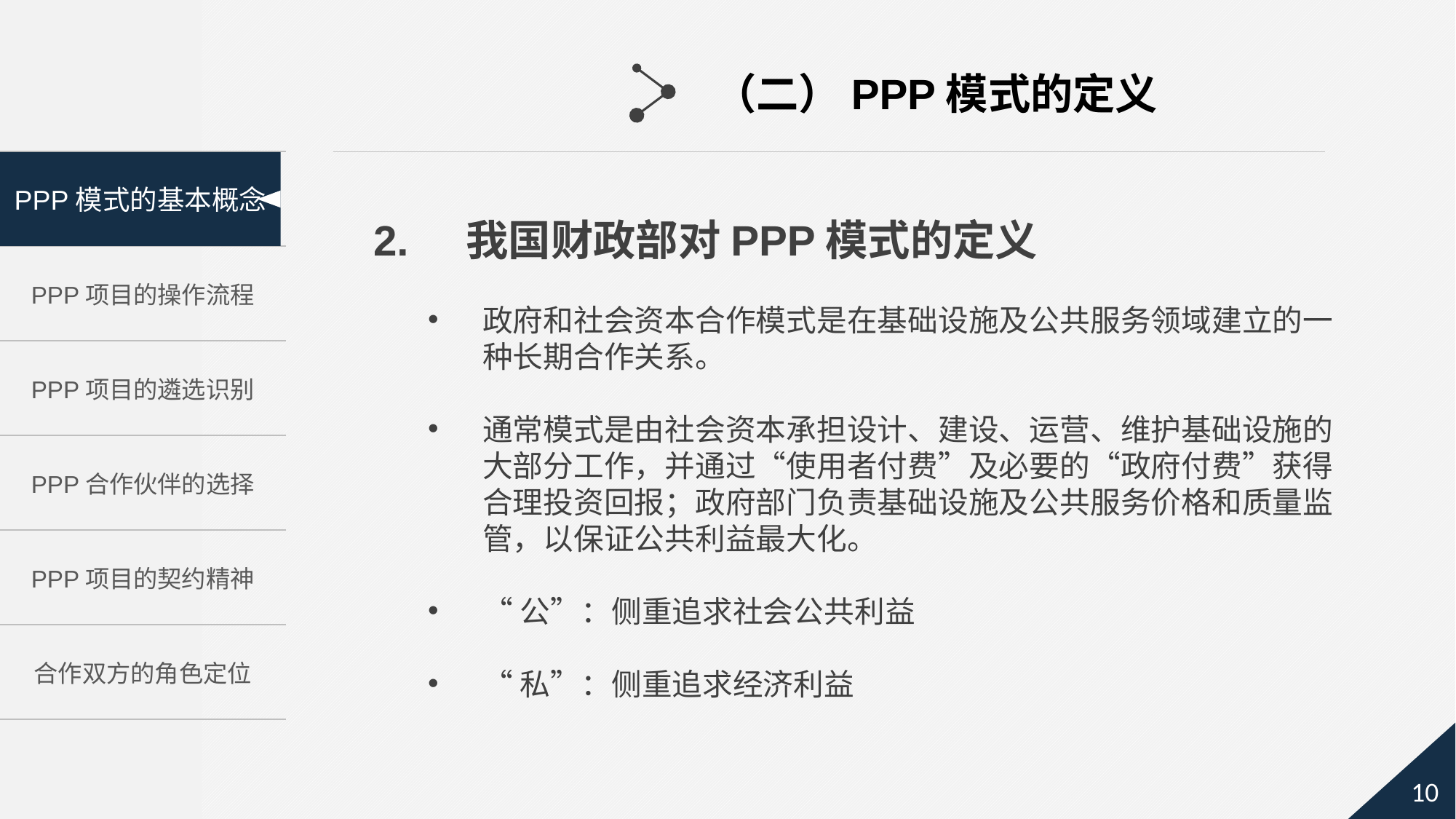

（二）PPP模式的定义
2.    我国财政部对PPP模式的定义

政府和社会资本合作模式是在基础设施及公共服务领域建立的一种长期合作关系。

通常模式是由社会资本承担设计、建设、运营、维护基础设施的大部分工作，并通过“使用者付费”及必要的“政府付费”获得合理投资回报；政府部门负责基础设施及公共服务价格和质量监管，以保证公共利益最大化。

“公”：侧重追求社会公共利益

“私”：侧重追求经济利益